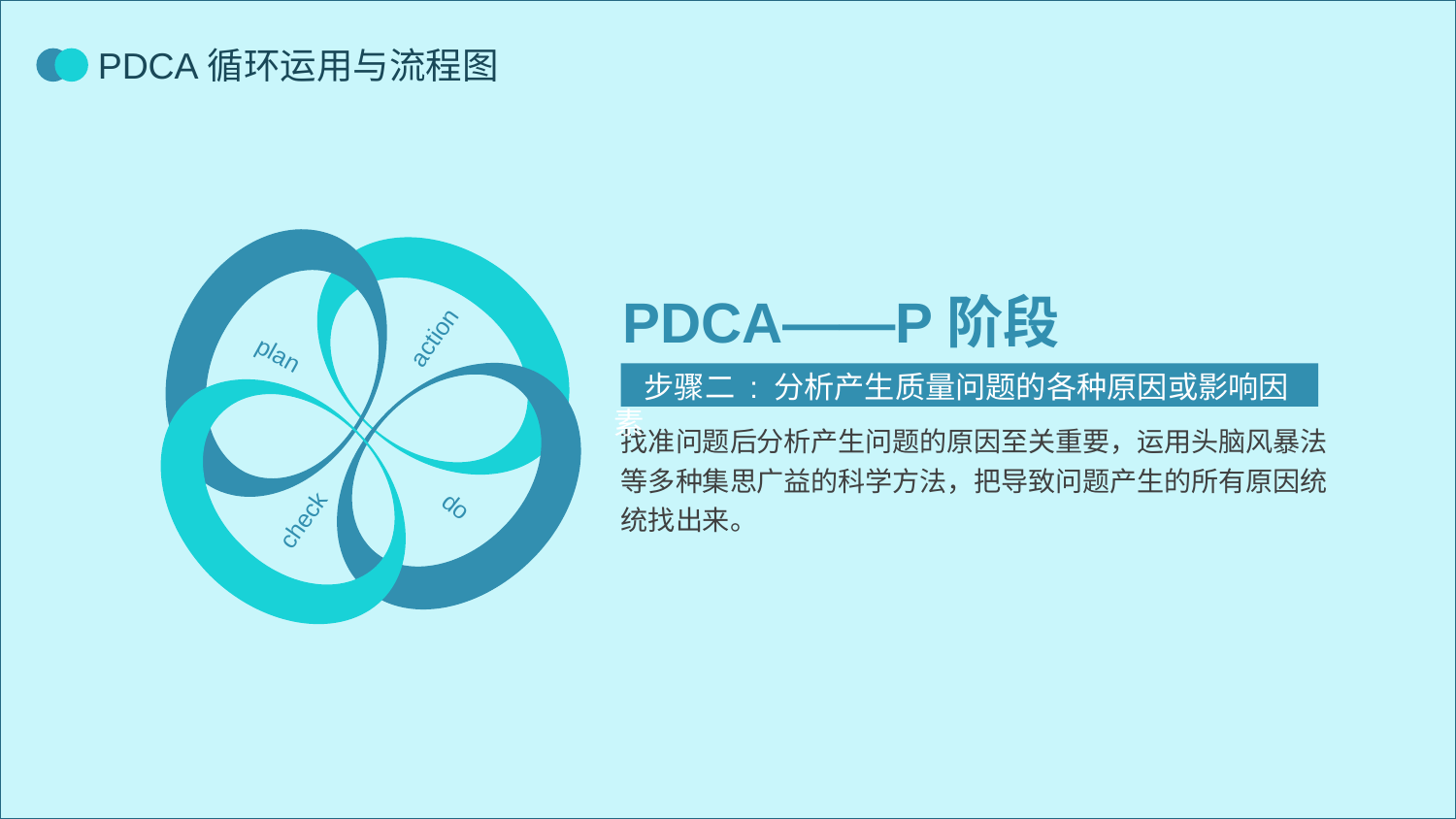

action
plan

do
check
PDCA——P阶段

　步骤二 : 分析产生质量问题的各种原因或影响因素
找准问题后分析产生问题的原因至关重要，运用头脑风暴法等多种集思广益的科学方法，把导致问题产生的所有原因统统找出来。